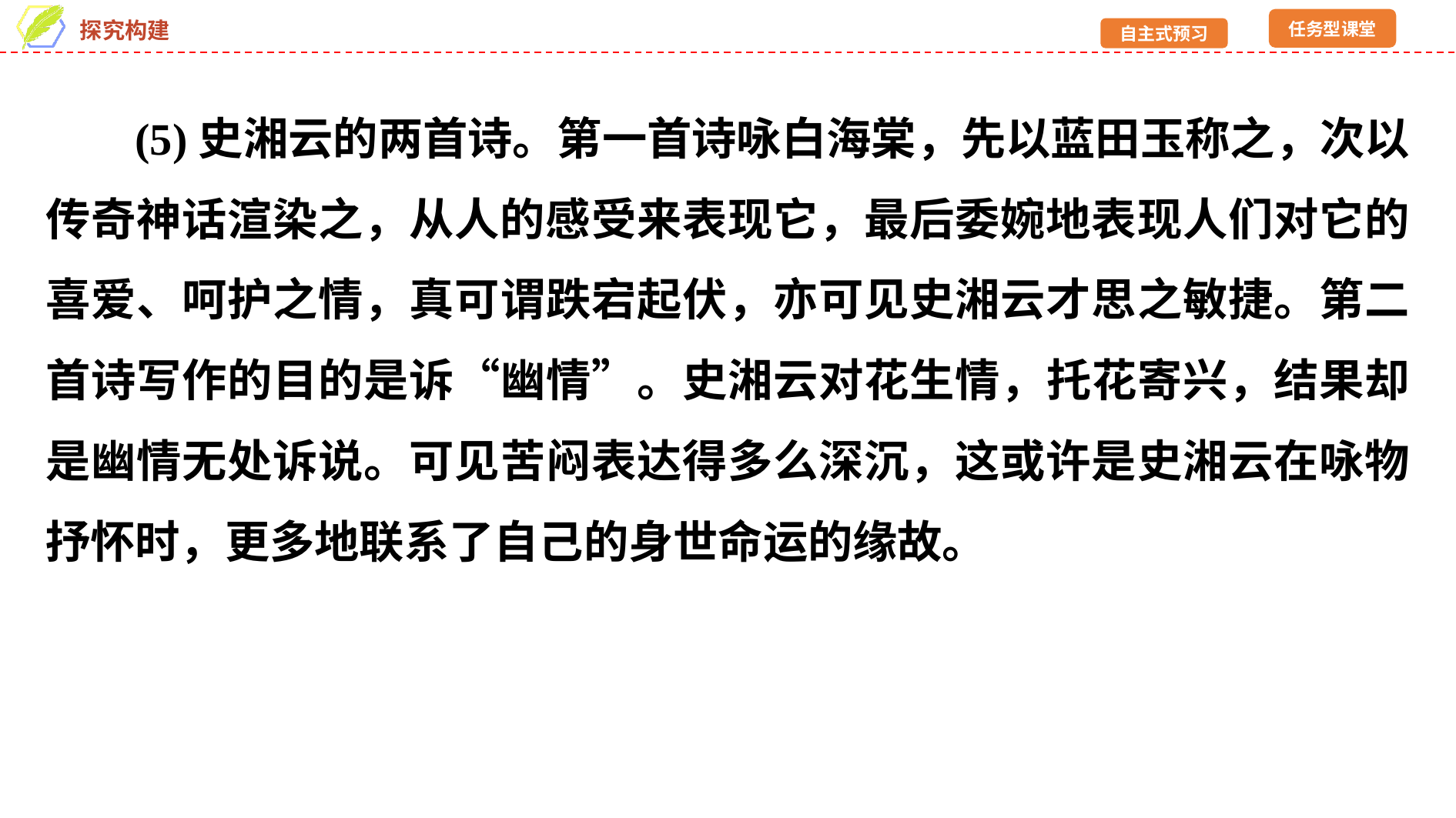

(5)史湘云的两首诗。第一首诗咏白海棠，先以蓝田玉称之，次以传奇神话渲染之，从人的感受来表现它，最后委婉地表现人们对它的喜爱、呵护之情，真可谓跌宕起伏，亦可见史湘云才思之敏捷。第二首诗写作的目的是诉“幽情”。史湘云对花生情，托花寄兴，结果却是幽情无处诉说。可见苦闷表达得多么深沉，这或许是史湘云在咏物抒怀时，更多地联系了自己的身世命运的缘故。